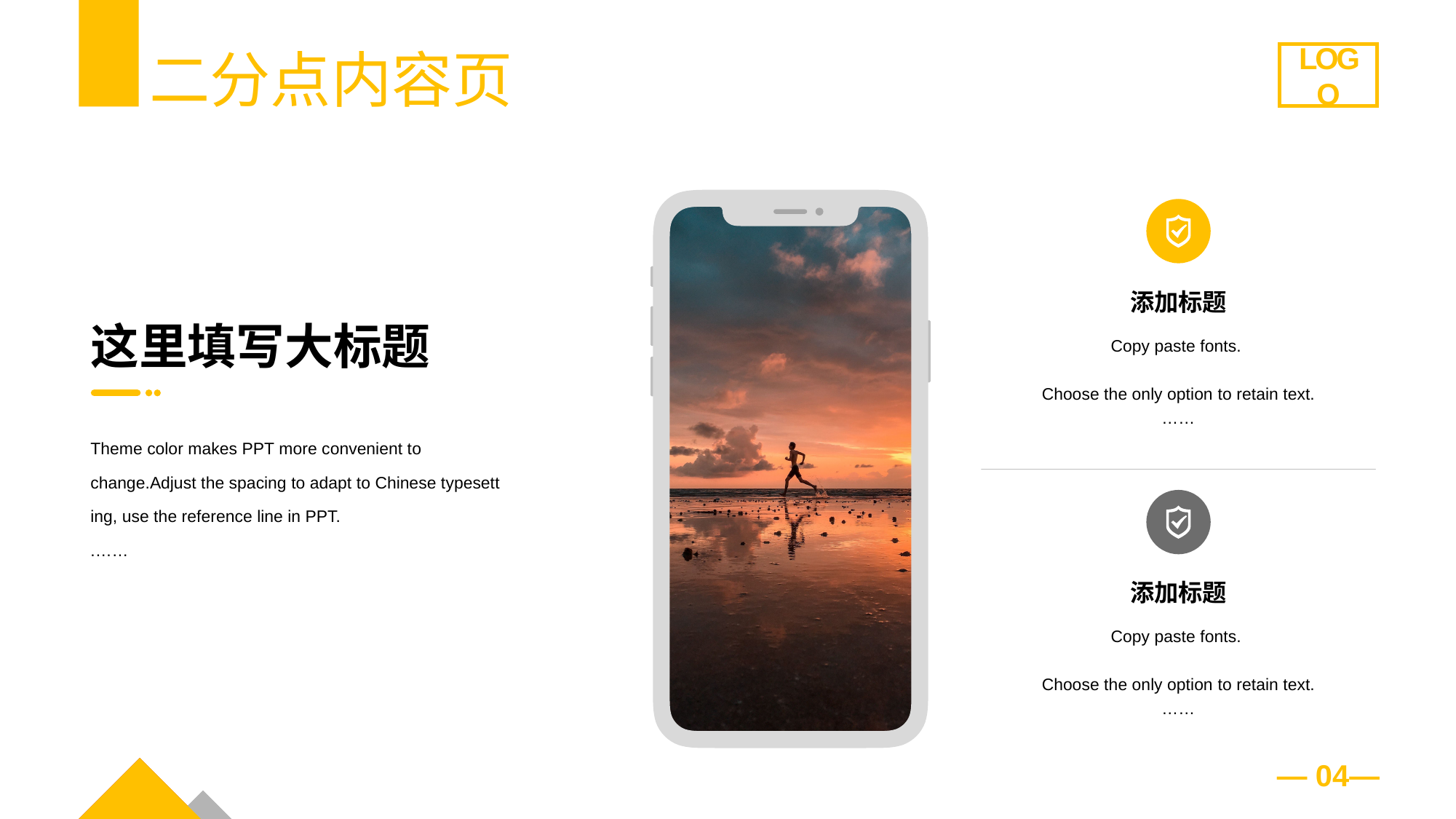

二分点内容页
LOGO

添加标题
Copy paste fonts.

Choose the only option  to retain text.
……
这里填写大标题
Theme color makes PPT more convenient to change.Adjust the spacing to adapt to Chinese typesett ing, use the reference line in PPT.
.……

添加标题
Copy paste fonts.

Choose the only option  to retain text.
……
— 04—